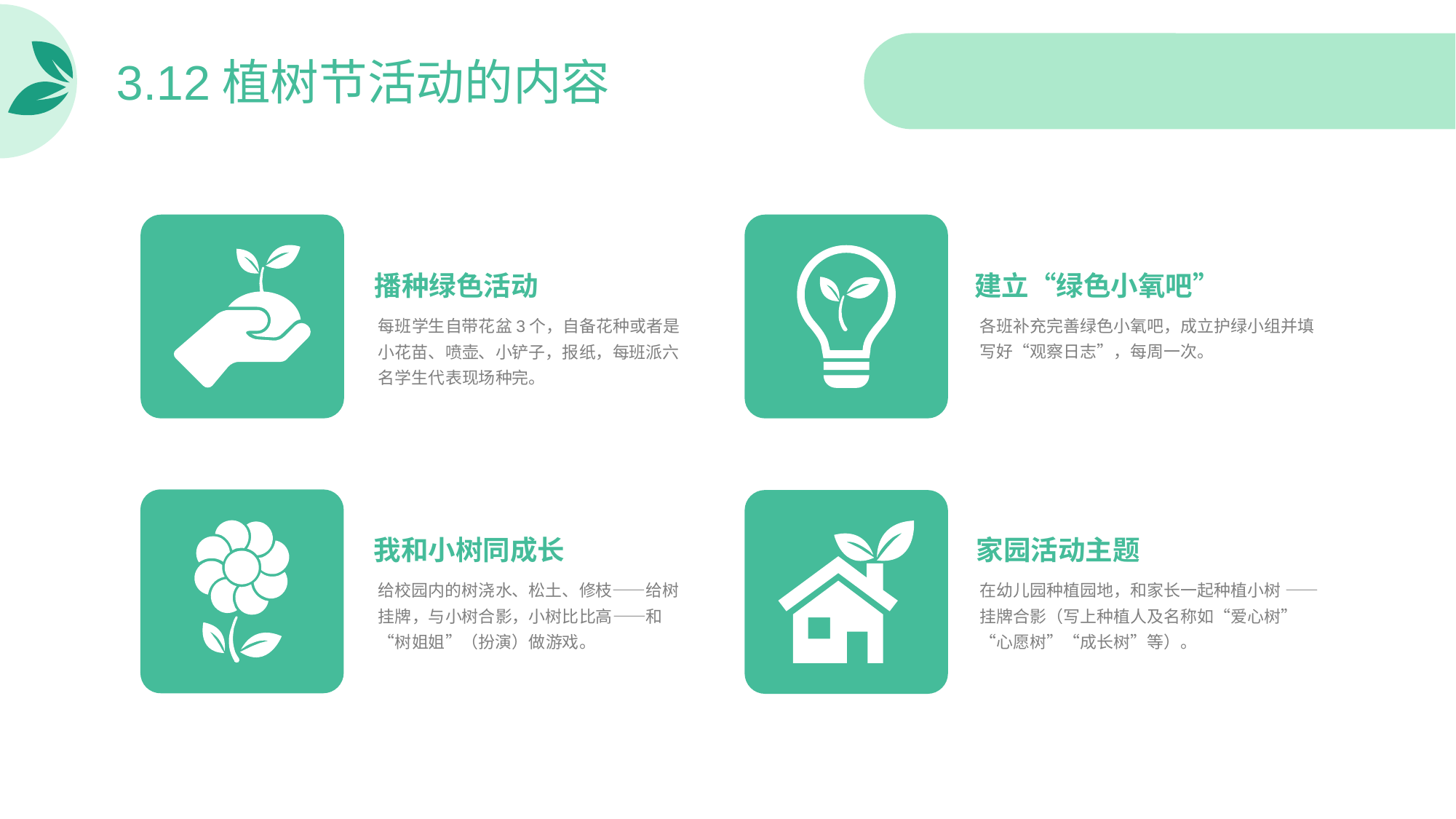

# 3.12植树节活动的内容

建立“绿色小氧吧”
播种绿色活动
各班补充完善绿色小氧吧，成立护绿小组并填写好“观察日志”，每周一次。
每班学生自带花盆3个，自备花种或者是小花苗、喷壶、小铲子，报纸，每班派六名学生代表现场种完。

我和小树同成长
家园活动主题
给校园内的树浇水、松土、修枝——给树挂牌，与小树合影，小树比比高——和“树姐姐”（扮演）做游戏。
在幼儿园种植园地，和家长一起种植小树 ——挂牌合影（写上种植人及名称如“爱心树”“心愿树”“成长树”等）。